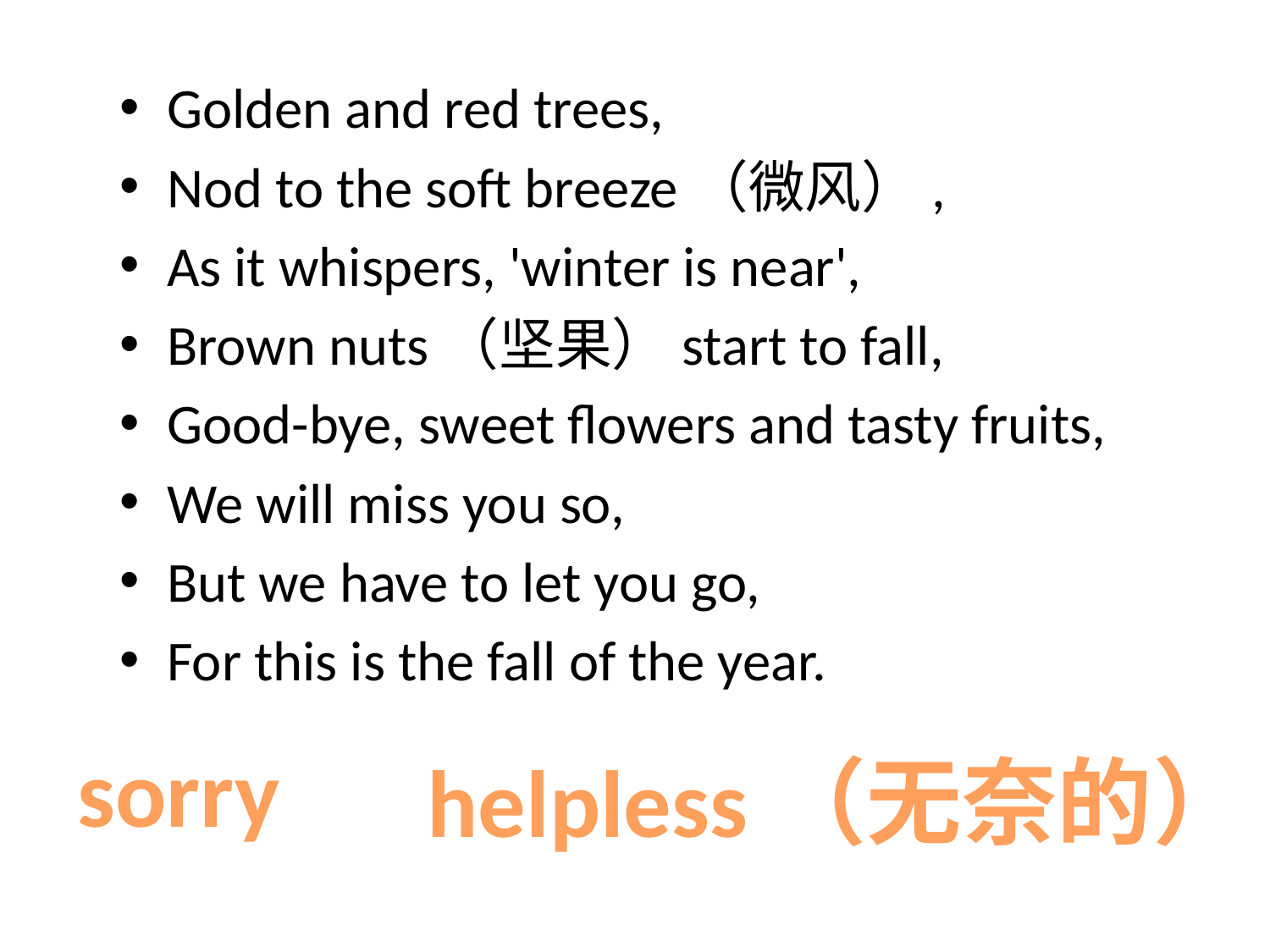

Golden and red trees,
Nod to the soft breeze（微风）,
As it whispers, 'winter is near',
Brown nuts（坚果）start to fall,
Good-bye, sweet flowers and tasty fruits,
We will miss you so,
But we have to let you go,
For this is the fall of the year.

sorry
helpless（无奈的）